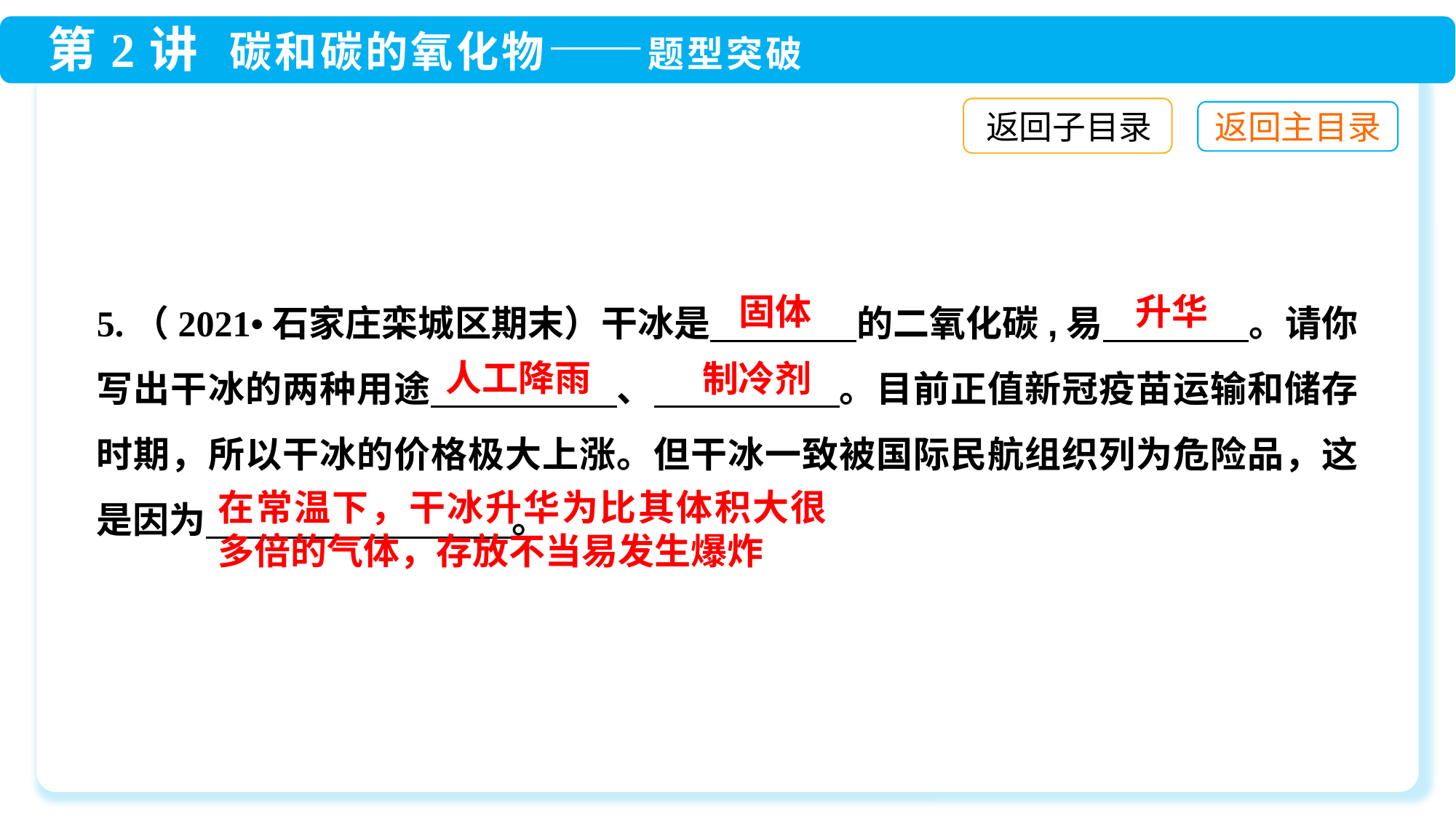

返回子目录
5.（2021•石家庄栾城区期末）干冰是　　　　的二氧化碳,易　　　　。请你写出干冰的两种用途　　　　　、　　　　　。目前正值新冠疫苗运输和储存时期，所以干冰的价格极大上涨。但干冰一致被国际民航组织列为危险品，这是因为　                                 。
固体
升华
人工降雨
制冷剂
在常温下，干冰升华为比其体积大很多倍的气体，存放不当易发生爆炸